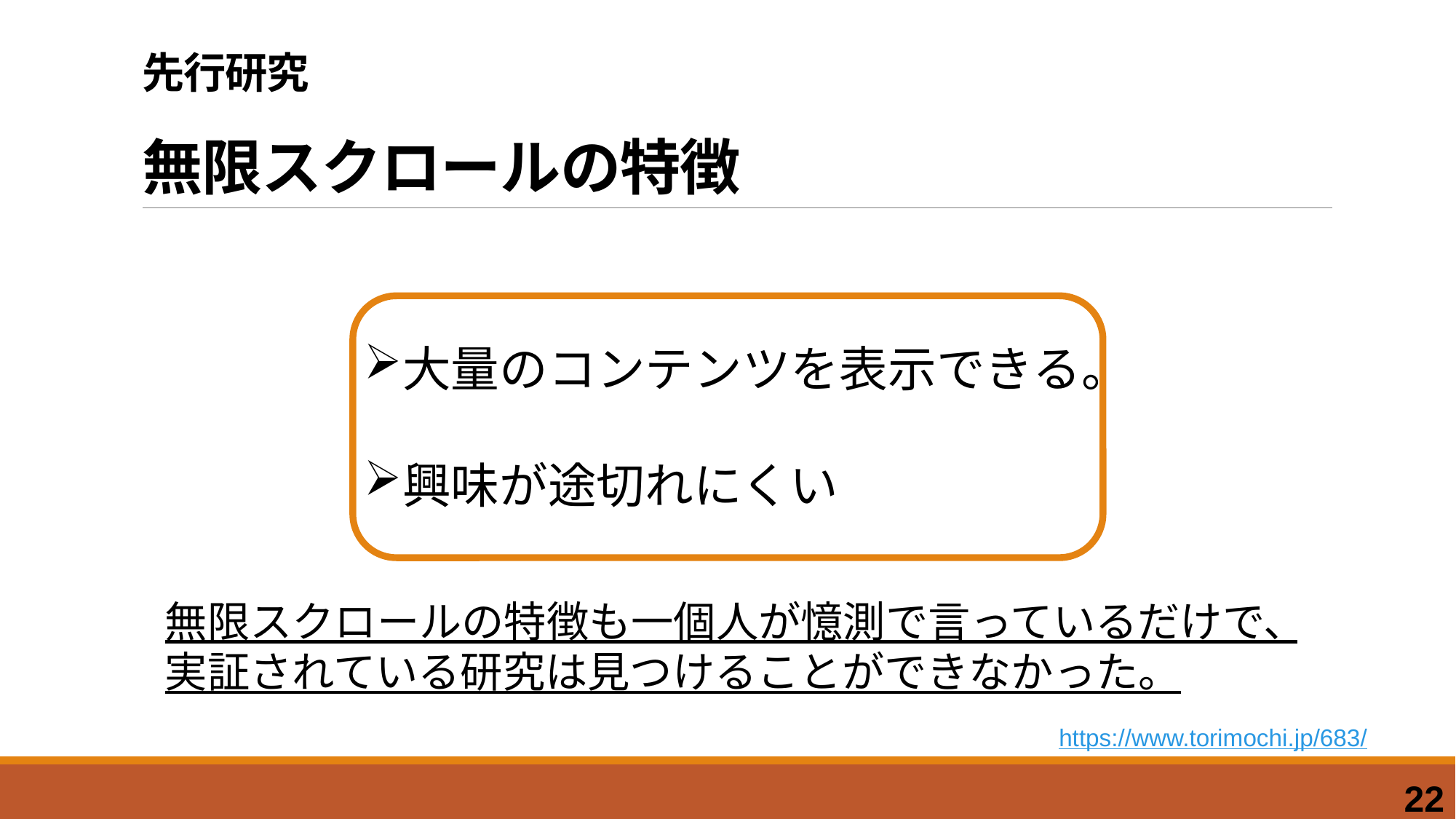

# 先行研究 無限スクロールの特徴

大量のコンテンツを表示できる。

興味が途切れにくい
無限スクロールの特徴も一個人が憶測で言っているだけで、実証されている研究は見つけることができなかった。
https://www.torimochi.jp/683/
22